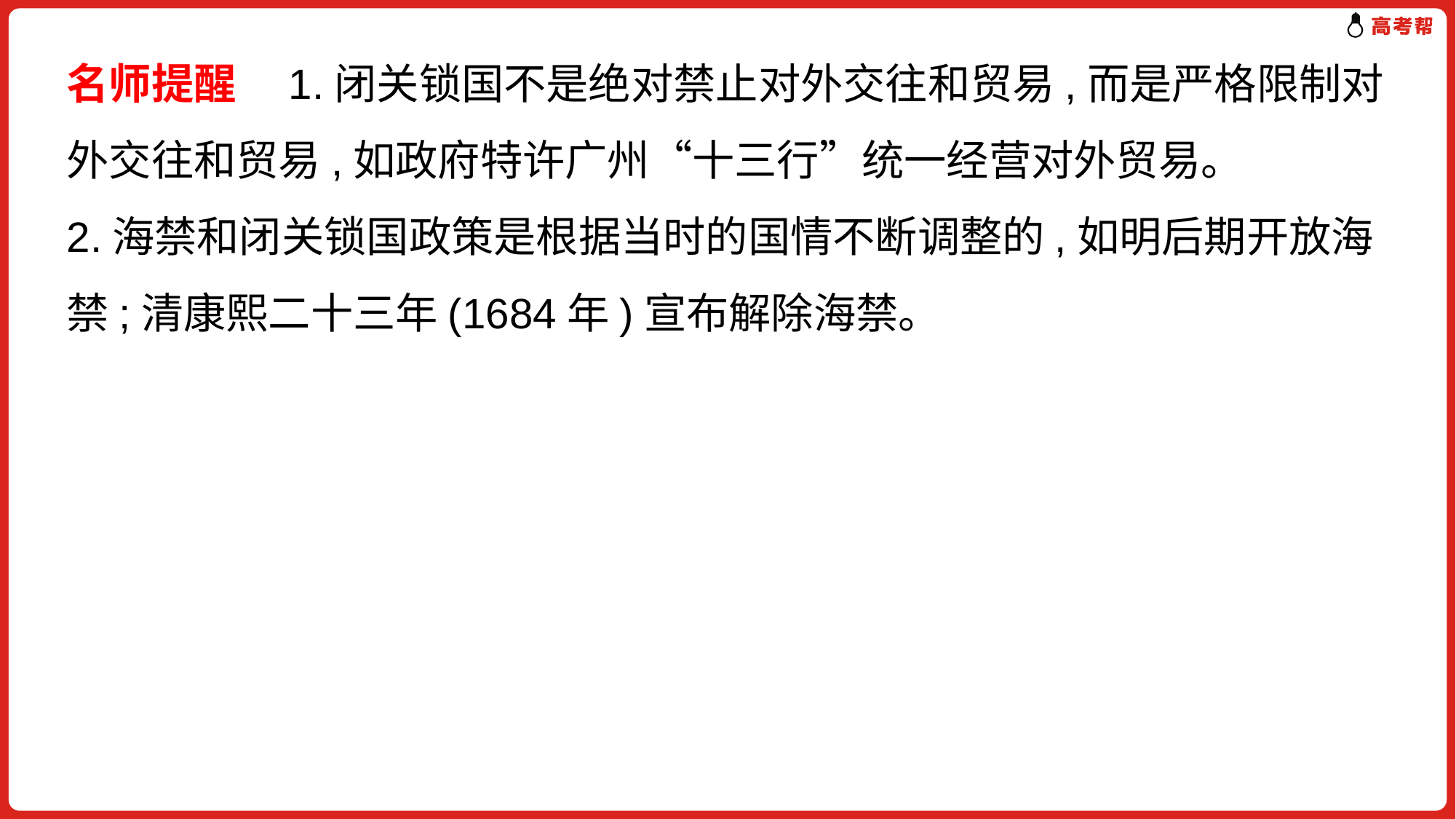

名师提醒　1.闭关锁国不是绝对禁止对外交往和贸易,而是严格限制对外交往和贸易,如政府特许广州“十三行”统一经营对外贸易。
2.海禁和闭关锁国政策是根据当时的国情不断调整的,如明后期开放海禁;清康熙二十三年(1684年)宣布解除海禁。